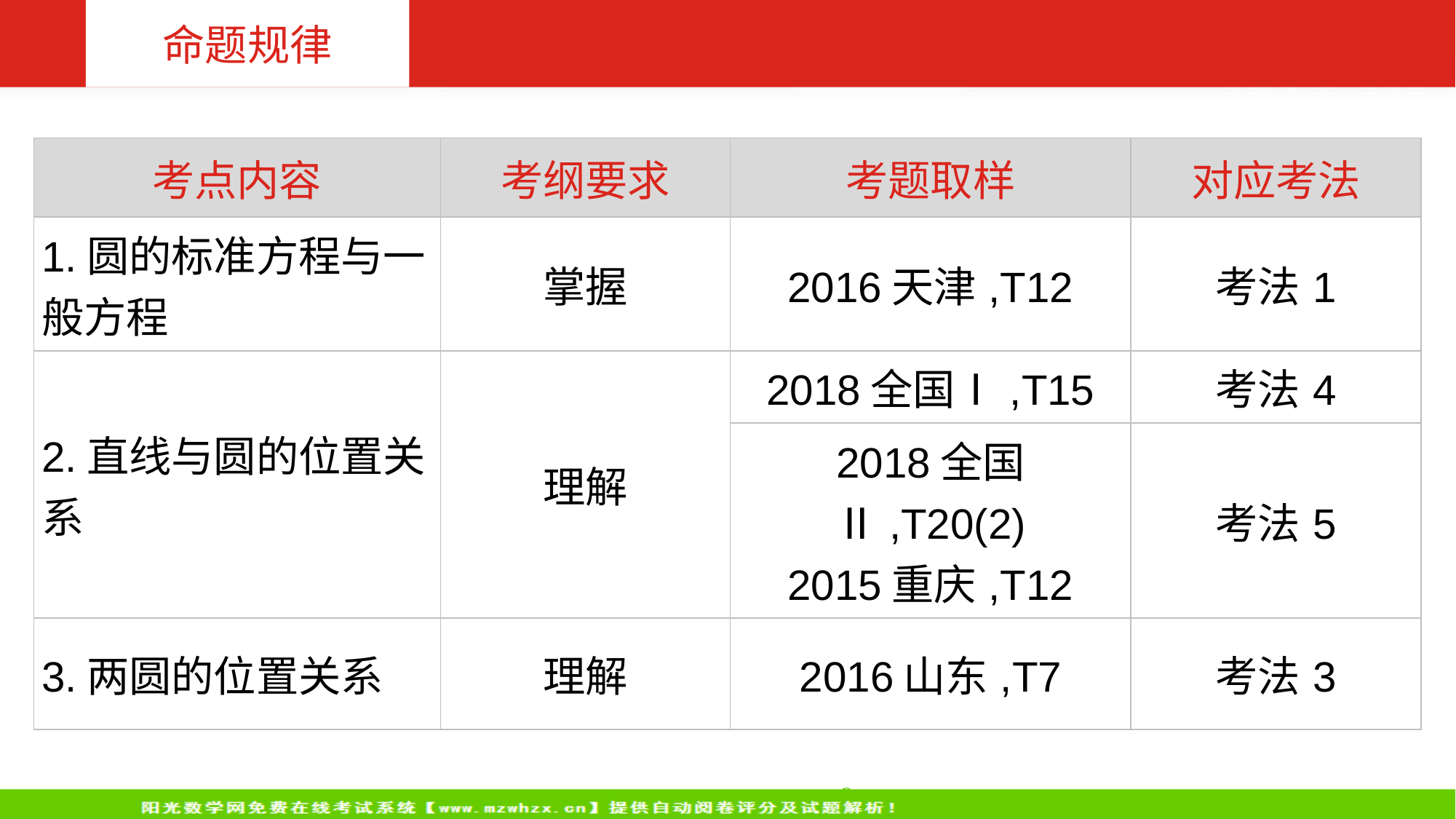

命题规律
| 考点内容 | 考纲要求 | 考题取样 | 对应考法 |
| --- | --- | --- | --- |
| 1.圆的标准方程与一般方程 | 掌握 | 2016天津,T12 | 考法1 |
| 2.直线与圆的位置关系 | 理解 | 2018全国Ⅰ,T15 | 考法4 |
|  |  | 2018全国Ⅱ,T20(2) 2015重庆,T12 | 考法5 |
| 3.两圆的位置关系 | 理解 | 2016山东,T7 | 考法3 |